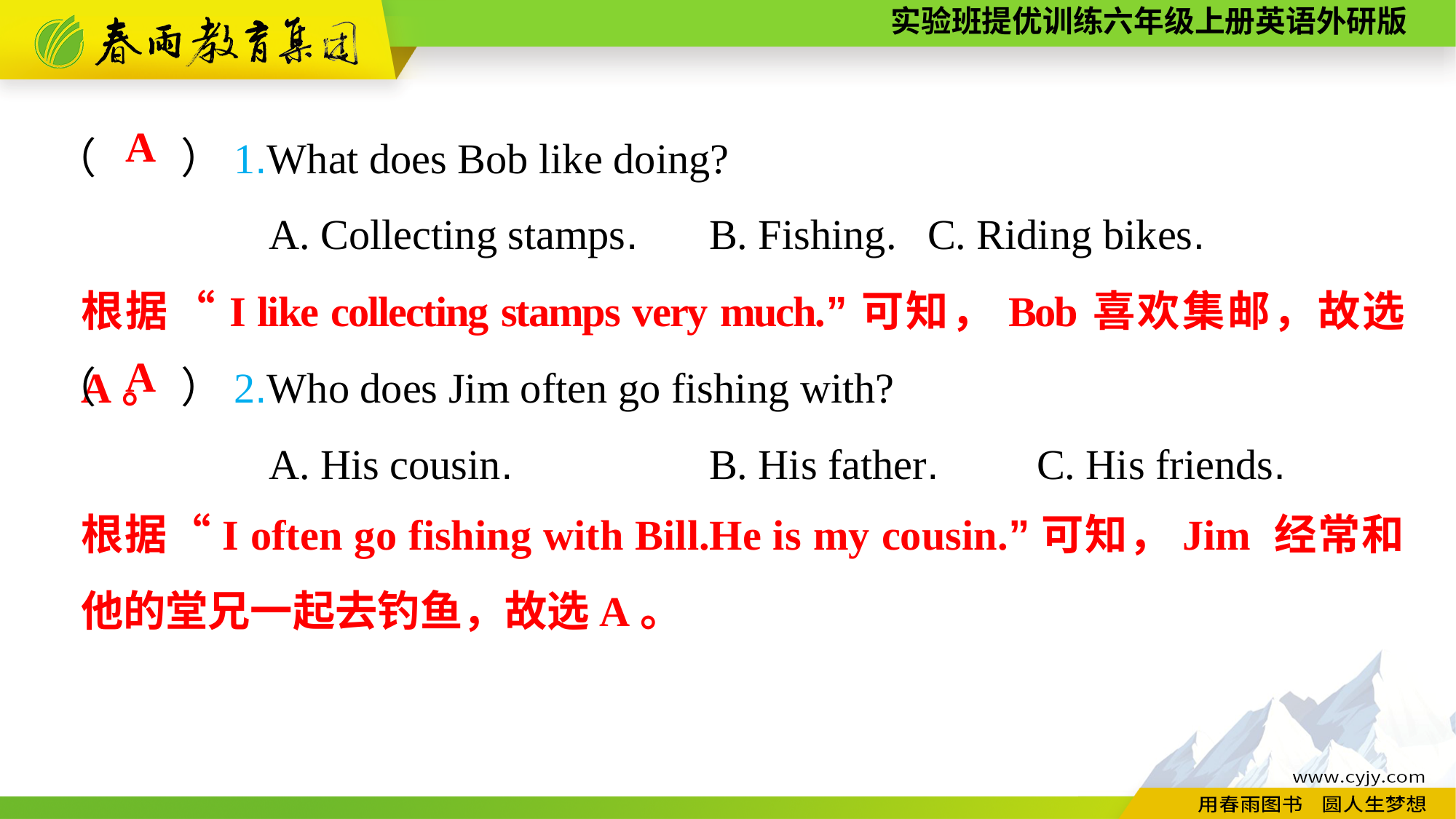

（　　）1.What does Bob like doing?
A. Collecting stamps.	B. Fishing. 	C. Riding bikes.
A
根据“I like collecting stamps very much.”可知，Bob喜欢集邮，故选 A。
（　　）2.Who does Jim often go fishing with?
A. His cousin.		B. His father.	C. His friends.
A
根据“I often go fishing with Bill.He is my cousin.”可知，Jim 经常和他的堂兄一起去钓鱼，故选A。